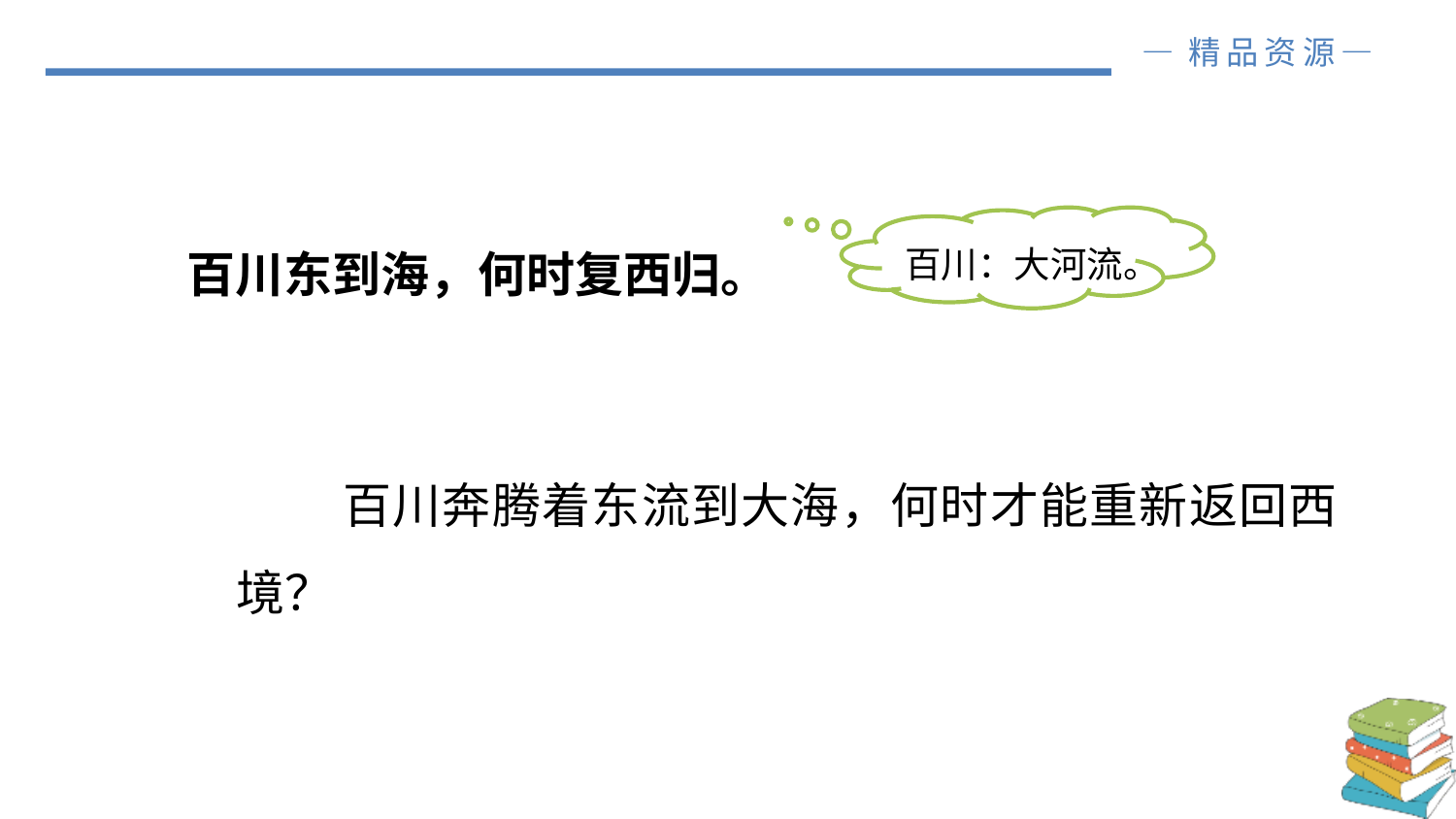

百川东到海，何时复西归。
百川：大河流。
   百川奔腾着东流到大海，何时才能重新返回西境？